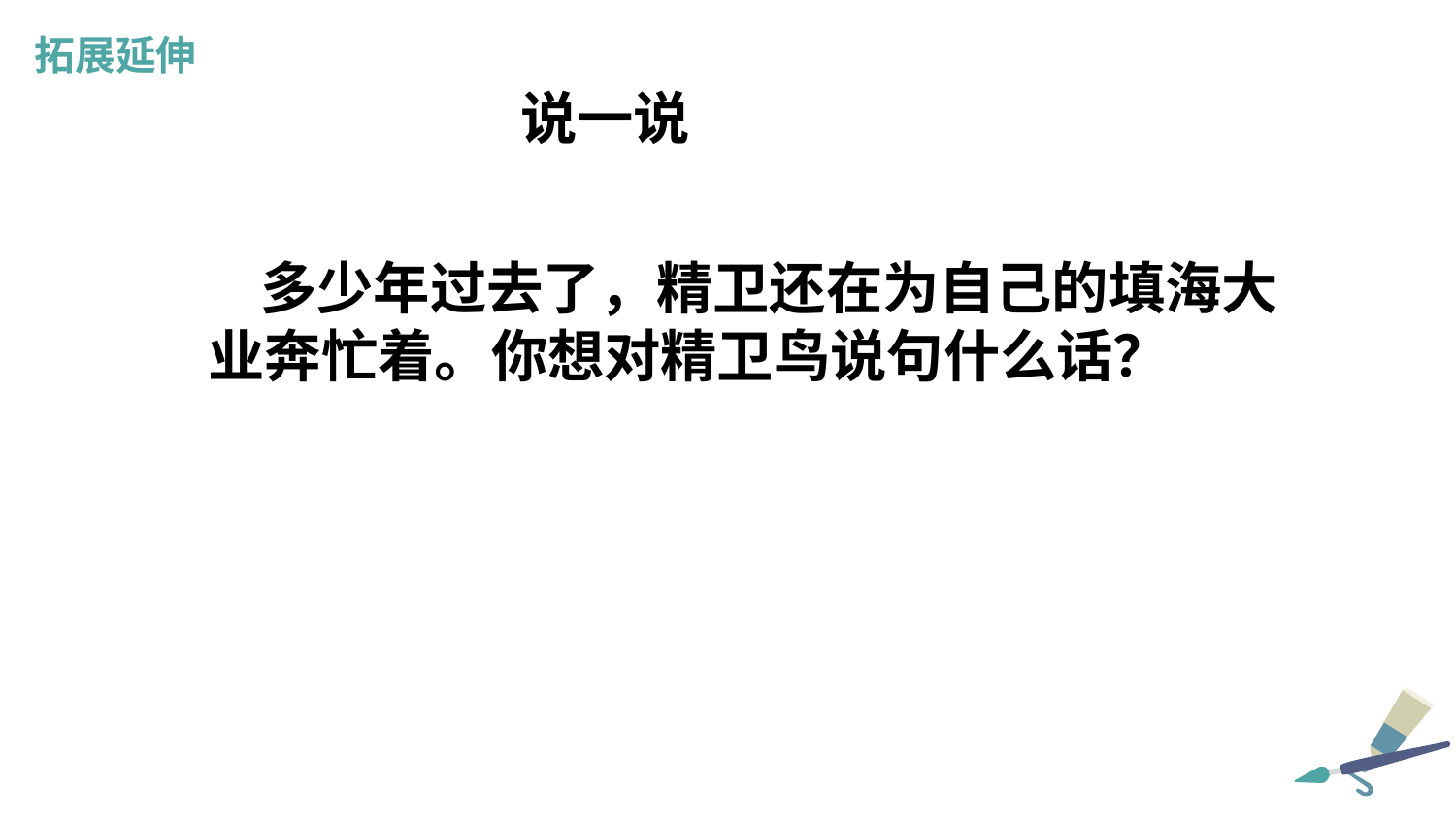

拓展延伸
说一说
   多少年过去了，精卫还在为自己的填海大业奔忙着。你想对精卫鸟说句什么话？